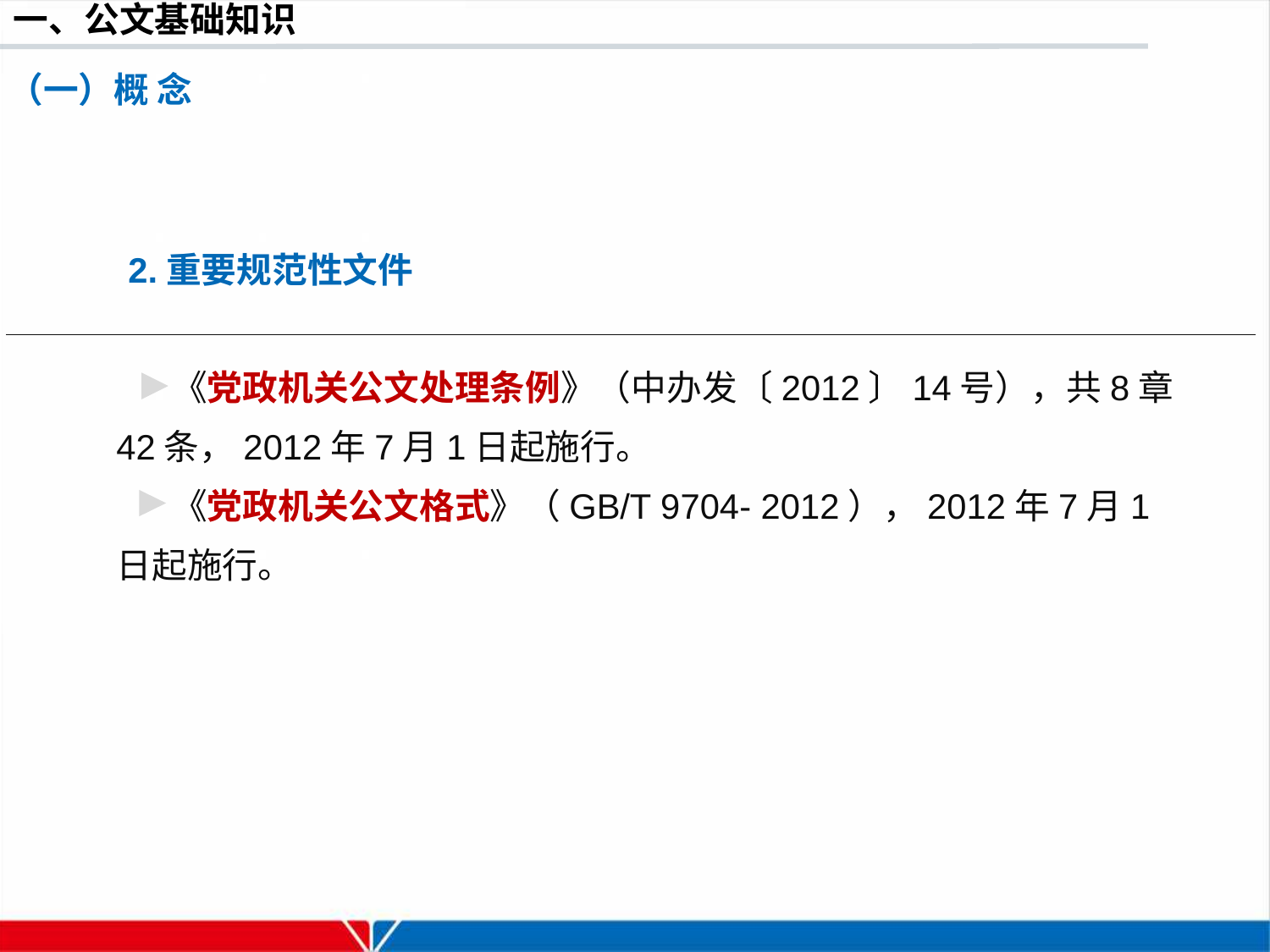

（一）概 念
2.重要规范性文件
      《党政机关公文处理条例》（中办发〔2012〕14号），共8章42条，2012年7月1日起施行。
      《党政机关公文格式》（GB/T 9704- 2012），2012年7月1日起施行。